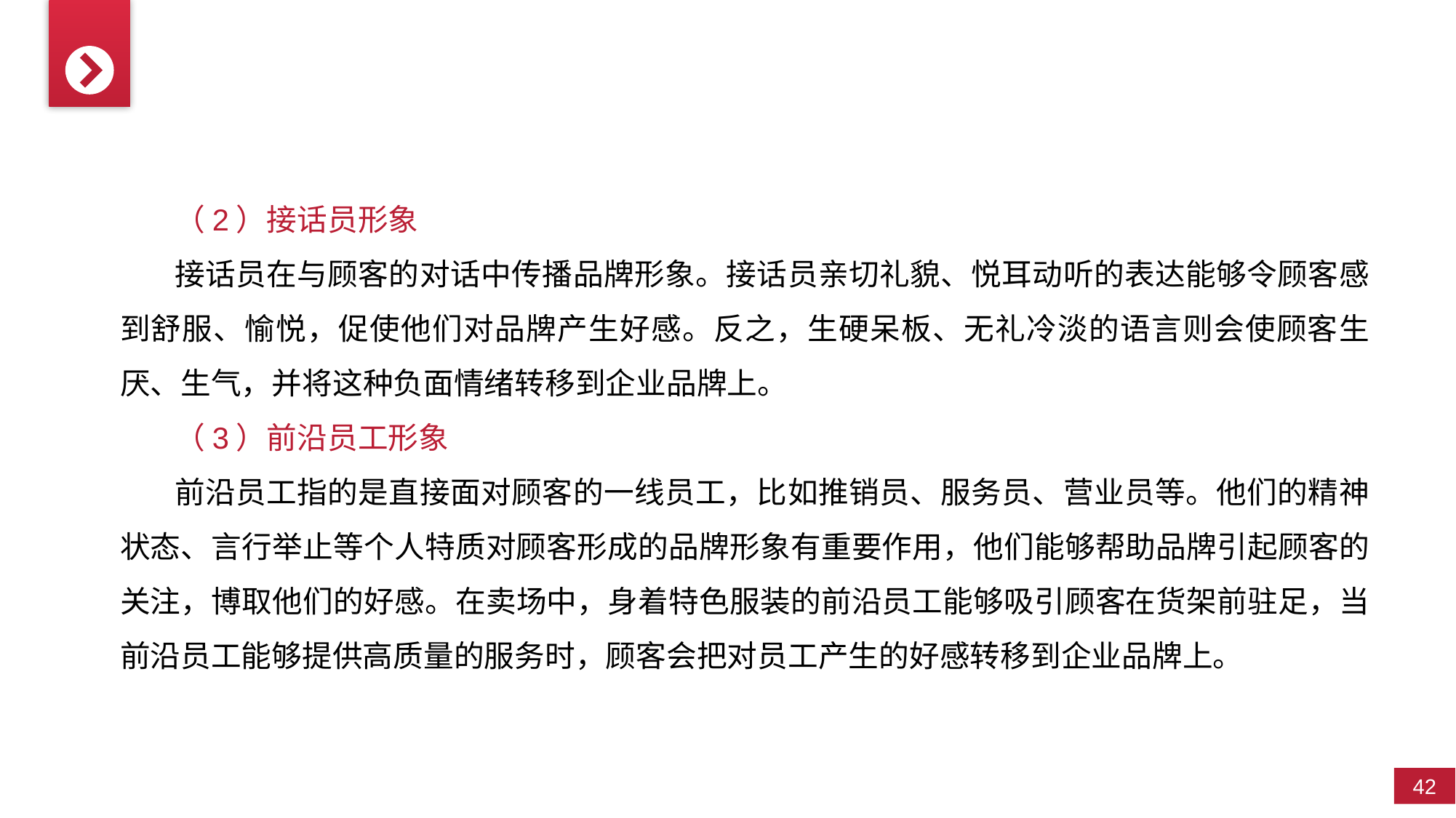

（2）接话员形象
接话员在与顾客的对话中传播品牌形象。接话员亲切礼貌、悦耳动听的表达能够令顾客感到舒服、愉悦，促使他们对品牌产生好感。反之，生硬呆板、无礼冷淡的语言则会使顾客生厌、生气，并将这种负面情绪转移到企业品牌上。
（3）前沿员工形象
前沿员工指的是直接面对顾客的一线员工，比如推销员、服务员、营业员等。他们的精神状态、言行举止等个人特质对顾客形成的品牌形象有重要作用，他们能够帮助品牌引起顾客的关注，博取他们的好感。在卖场中，身着特色服装的前沿员工能够吸引顾客在货架前驻足，当前沿员工能够提供高质量的服务时，顾客会把对员工产生的好感转移到企业品牌上。